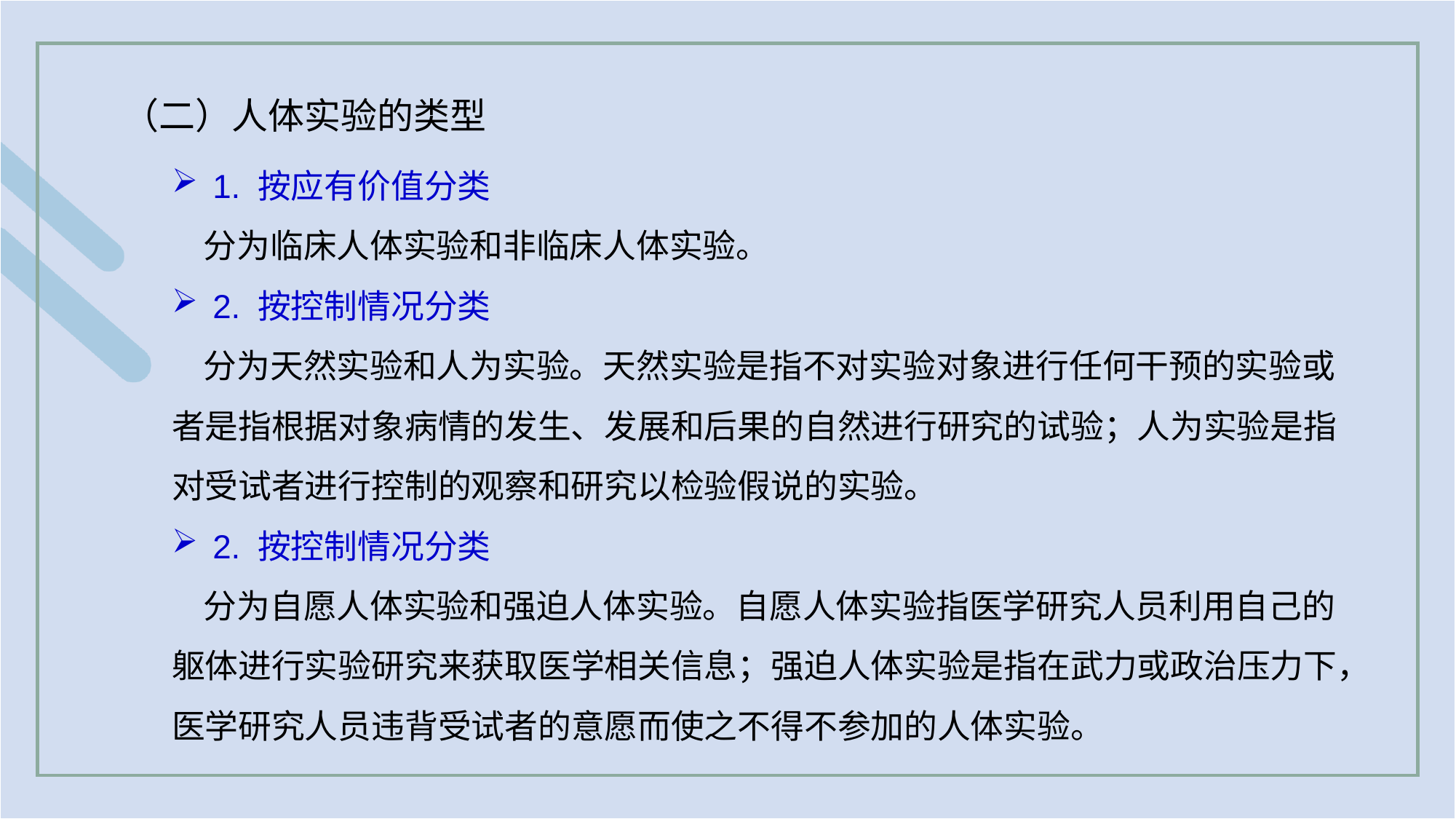

（二）人体实验的类型
1. 按应有价值分类
分为临床人体实验和非临床人体实验。
2. 按控制情况分类
分为天然实验和人为实验。天然实验是指不对实验对象进行任何干预的实验或者是指根据对象病情的发生、发展和后果的自然进行研究的试验；人为实验是指对受试者进行控制的观察和研究以检验假说的实验。
2. 按控制情况分类
分为自愿人体实验和强迫人体实验。自愿人体实验指医学研究人员利用自己的躯体进行实验研究来获取医学相关信息；强迫人体实验是指在武力或政治压力下，医学研究人员违背受试者的意愿而使之不得不参加的人体实验。